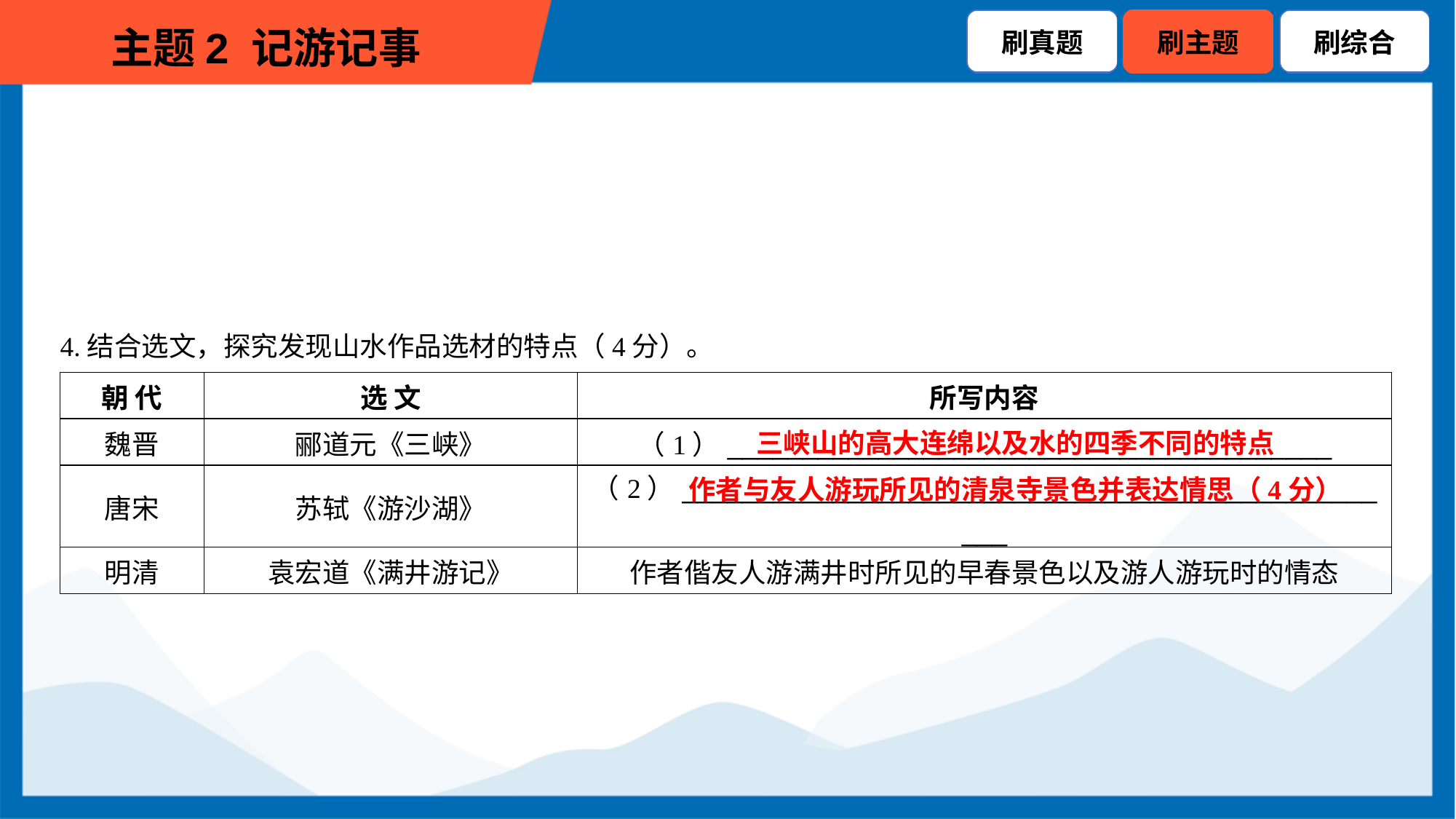

4.结合选文，探究发现山水作品选材的特点（4分）。
| 朝 代 | 选 文 | 所写内容 |
| --- | --- | --- |
| 魏晋 | 郦道元《三峡》 | （1）\_\_\_\_\_\_\_\_\_\_\_\_\_\_\_\_\_\_\_\_\_\_\_\_\_\_\_\_\_\_\_\_\_\_\_\_\_\_\_\_ |
| 唐宋 | 苏轼《游沙湖》 | （2）\_\_\_\_\_\_\_\_\_\_\_\_\_\_\_\_\_\_\_\_\_\_\_\_\_\_\_\_\_\_\_\_\_\_\_\_\_\_\_\_\_\_\_\_\_\_\_\_\_ |
| 明清 | 袁宏道《满井游记》 | 作者偕友人游满井时所见的早春景色以及游人游玩时的情态 |
三峡山的高大连绵以及水的四季不同的特点
作者与友人游玩所见的清泉寺景色并表达情思（4分）